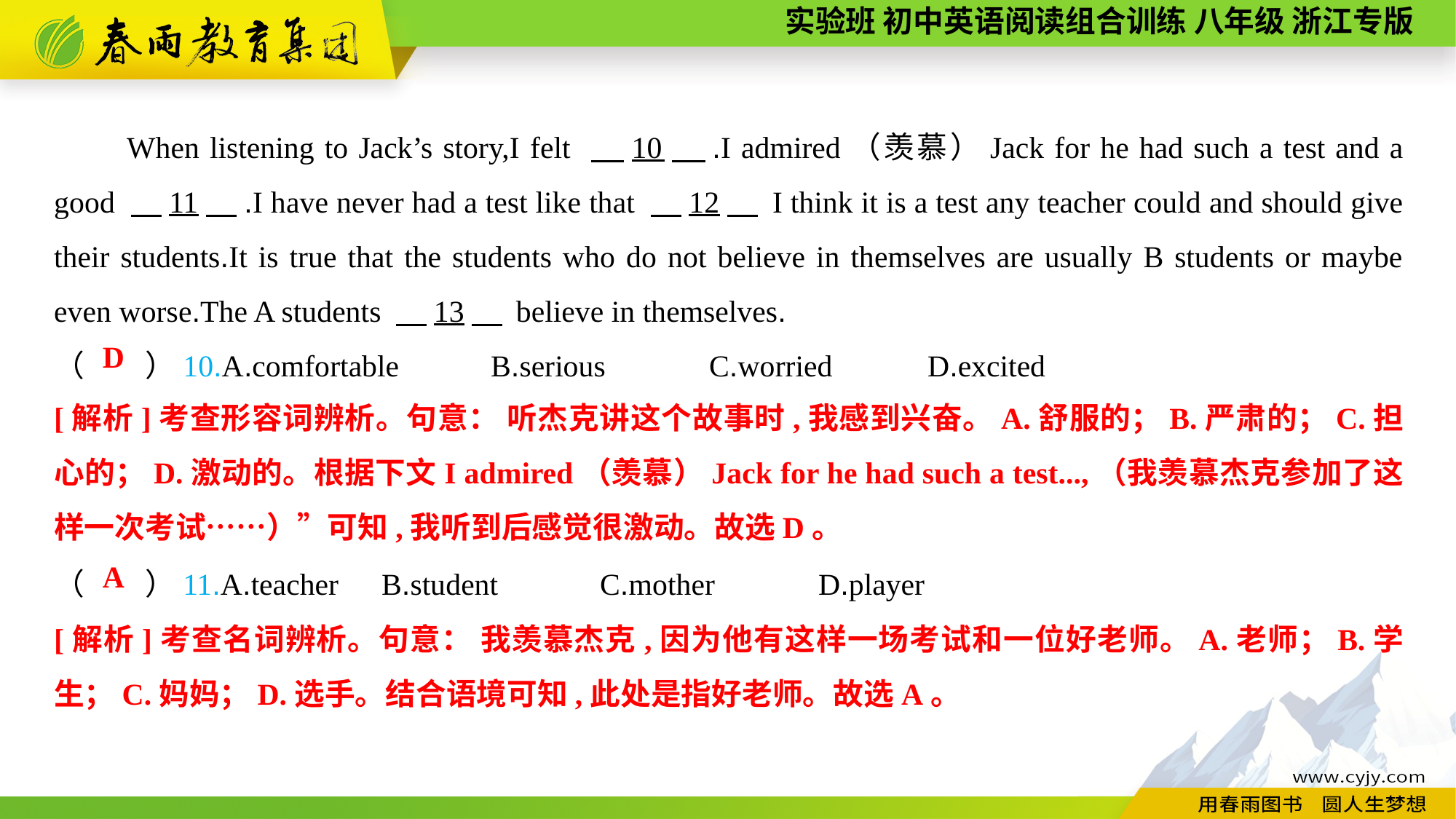

When listening to Jack’s story,I felt 　10　.I admired（羡慕）Jack for he had such a test and a good 　11　.I have never had a test like that 　12　 I think it is a test any teacher could and should give their students.It is true that the students who do not believe in themselves are usually B students or maybe even worse.The A students 　13　 believe in themselves.
（　　）10.A.comfortable	B.serious	C.worried	D.excited

（　　）11.A.teacher	B.student	C.mother	D.player
D
[解析]考查形容词辨析。句意： 听杰克讲这个故事时,我感到兴奋。A.舒服的；B.严肃的；C.担心的；D.激动的。根据下文I admired（羡慕）Jack for he had such a test...,（我羡慕杰克参加了这样一次考试……）”可知,我听到后感觉很激动。故选D。
A
[解析]考查名词辨析。句意： 我羡慕杰克,因为他有这样一场考试和一位好老师。A.老师；B.学生；C.妈妈；D.选手。结合语境可知,此处是指好老师。故选A。